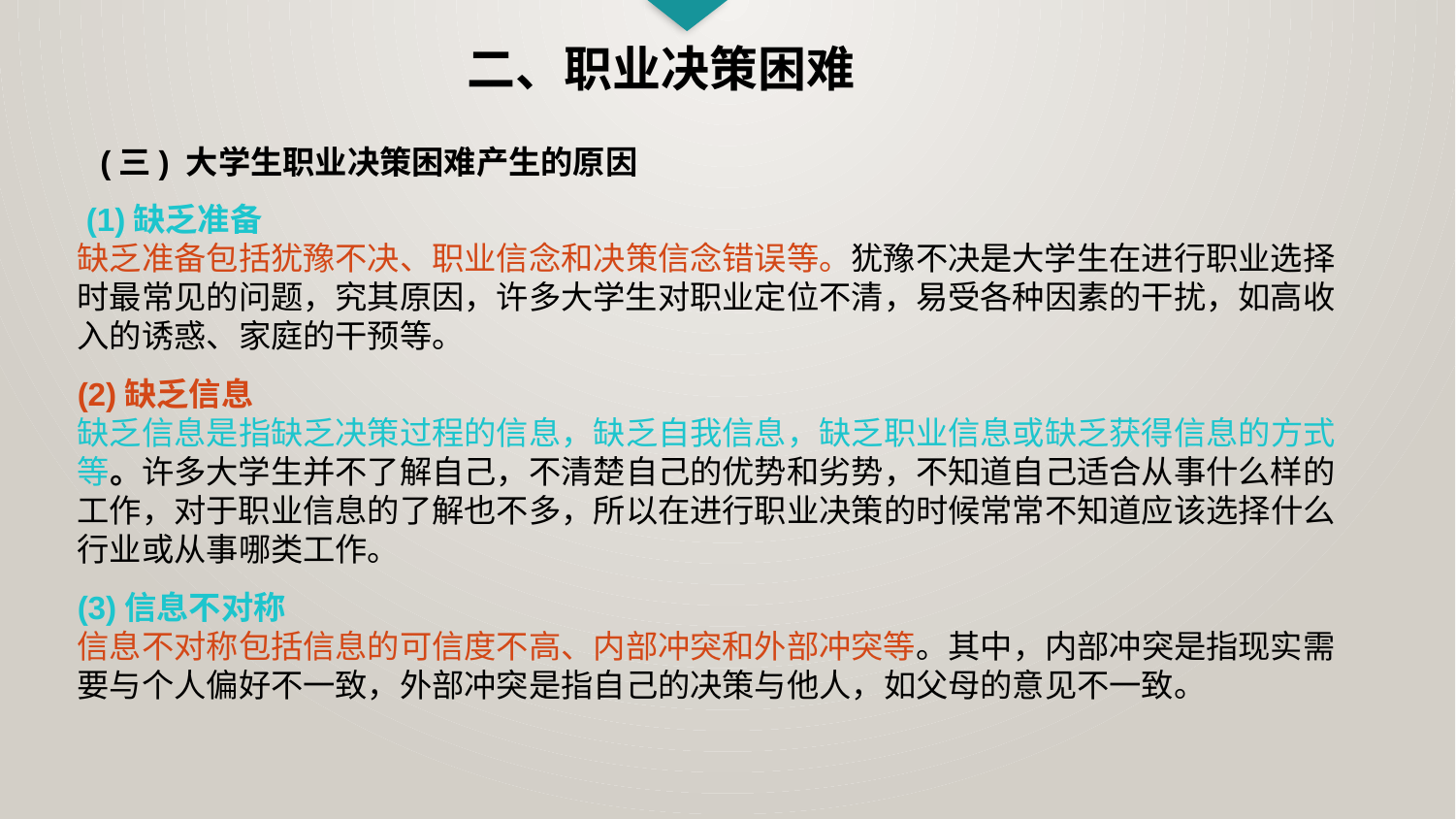

二、职业决策困难
(三) 大学生职业决策困难产生的原因
 (1)缺乏准备
缺乏准备包括犹豫不决、职业信念和决策信念错误等。犹豫不决是大学生在进行职业选择时最常见的问题，究其原因，许多大学生对职业定位不清，易受各种因素的干扰，如高收入的诱惑、家庭的干预等。
(2)缺乏信息
缺乏信息是指缺乏决策过程的信息，缺乏自我信息，缺乏职业信息或缺乏获得信息的方式等。许多大学生并不了解自己，不清楚自己的优势和劣势，不知道自己适合从事什么样的工作，对于职业信息的了解也不多，所以在进行职业决策的时候常常不知道应该选择什么行业或从事哪类工作。
(3)信息不对称
信息不对称包括信息的可信度不高、内部冲突和外部冲突等。其中，内部冲突是指现实需要与个人偏好不一致，外部冲突是指自己的决策与他人，如父母的意见不一致。
38